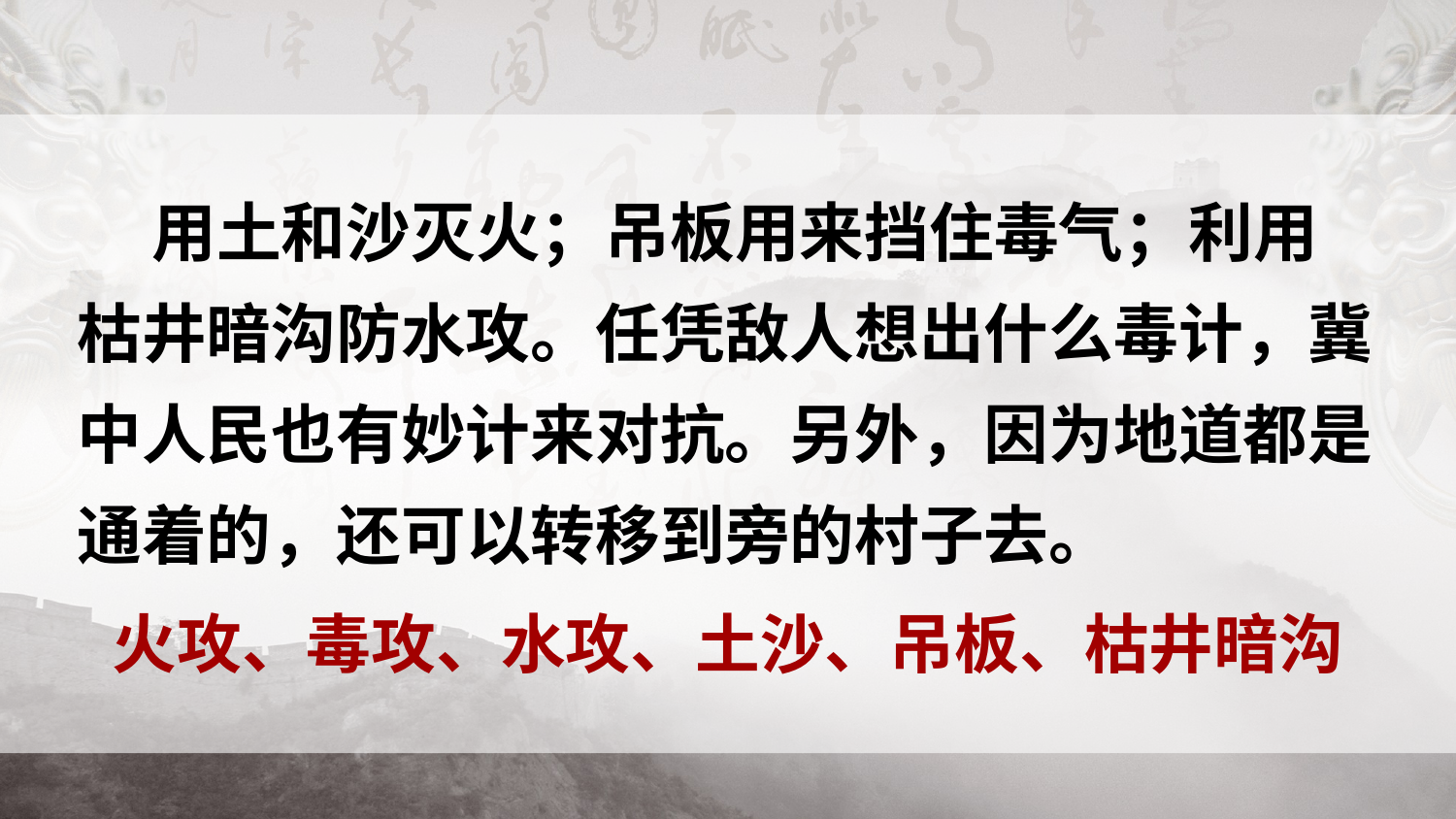

用土和沙灭火；吊板用来挡住毒气；利用枯井暗沟防水攻。任凭敌人想出什么毒计，冀中人民也有妙计来对抗。另外，因为地道都是通着的，还可以转移到旁的村子去。
火攻、毒攻、水攻、土沙、吊板、枯井暗沟